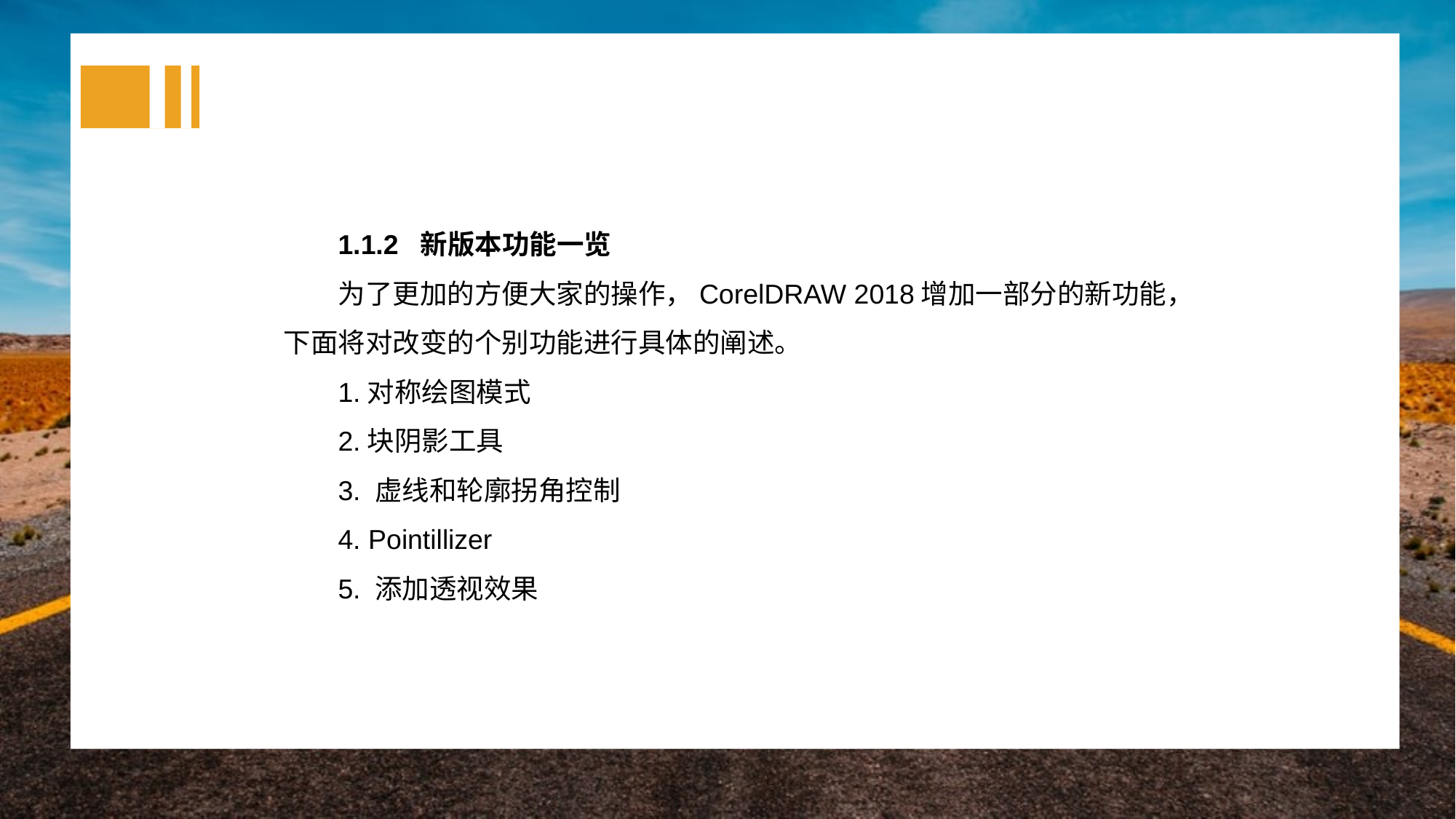

1.1.2  新版本功能一览
为了更加的方便大家的操作，CorelDRAW 2018增加一部分的新功能，下面将对改变的个别功能进行具体的阐述。
1.对称绘图模式
2.块阴影工具
3. 虚线和轮廓拐角控制
4. Pointillizer
5. 添加透视效果